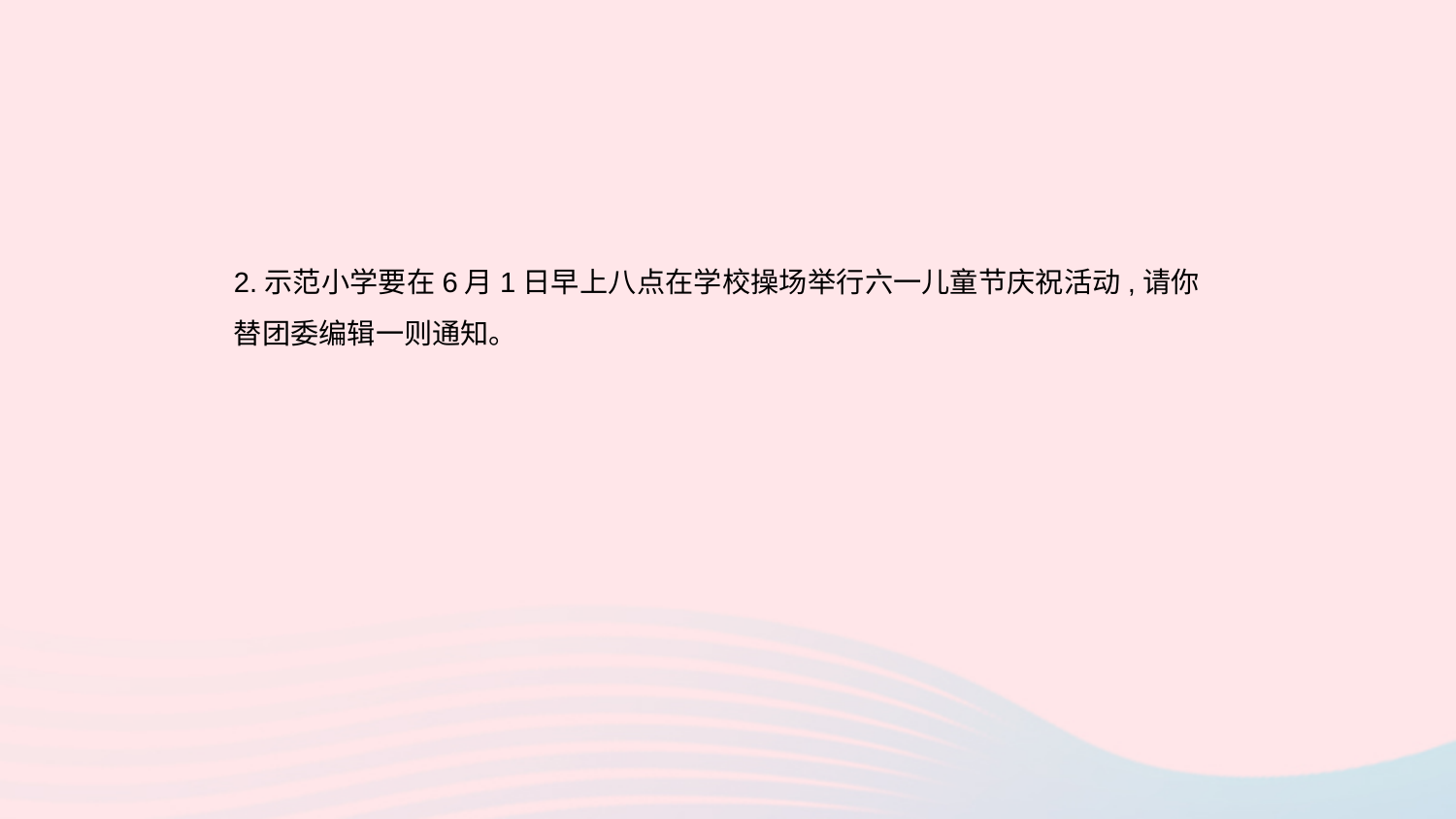

2.示范小学要在6月1日早上八点在学校操场举行六一儿童节庆祝活动,请你替团委编辑一则通知。